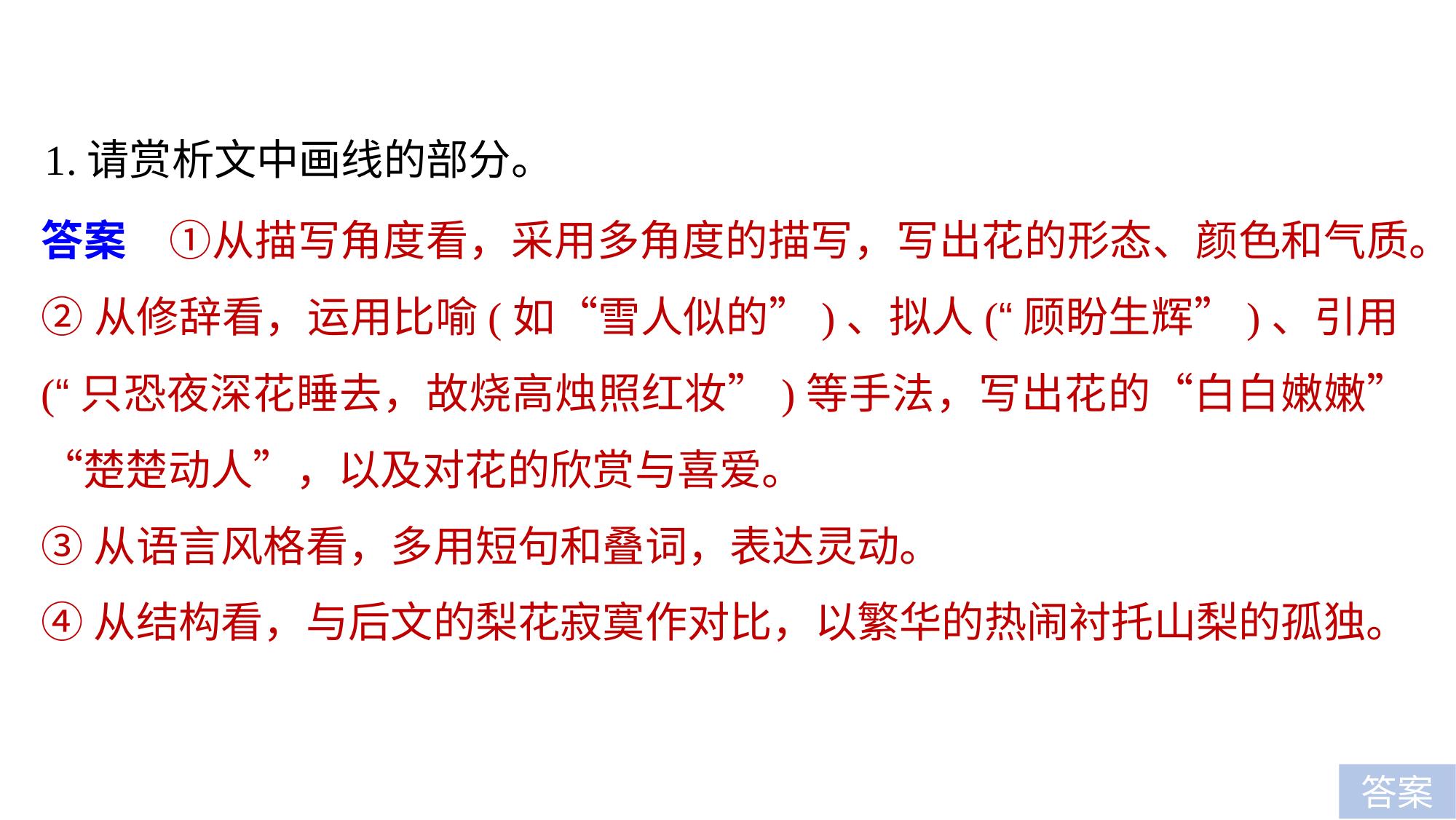

1.请赏析文中画线的部分。
答案　①从描写角度看，采用多角度的描写，写出花的形态、颜色和气质。
②从修辞看，运用比喻(如“雪人似的”)、拟人(“顾盼生辉”)、引用(“只恐夜深花睡去，故烧高烛照红妆”)等手法，写出花的“白白嫩嫩”“楚楚动人”，以及对花的欣赏与喜爱。
③从语言风格看，多用短句和叠词，表达灵动。
④从结构看，与后文的梨花寂寞作对比，以繁华的热闹衬托山梨的孤独。
答案